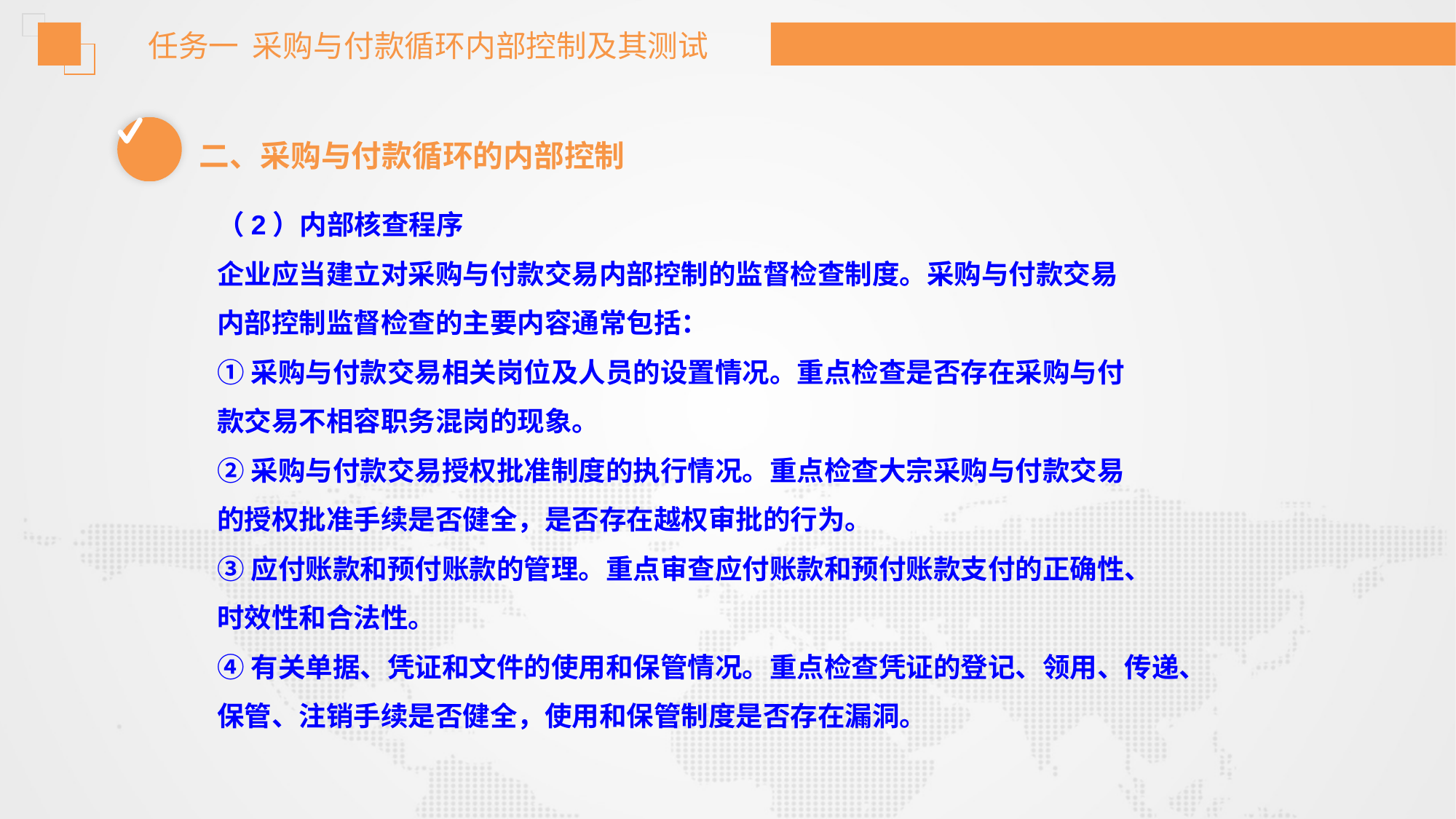

任务一  采购与付款循环内部控制及其测试

二、采购与付款循环的内部控制
（2）内部核查程序
企业应当建立对采购与付款交易内部控制的监督检查制度。采购与付款交易
内部控制监督检查的主要内容通常包括：
①采购与付款交易相关岗位及人员的设置情况。重点检查是否存在采购与付
款交易不相容职务混岗的现象。
②采购与付款交易授权批准制度的执行情况。重点检查大宗采购与付款交易
的授权批准手续是否健全，是否存在越权审批的行为。
③应付账款和预付账款的管理。重点审查应付账款和预付账款支付的正确性、
时效性和合法性。
④有关单据、凭证和文件的使用和保管情况。重点检查凭证的登记、领用、传递、
保管、注销手续是否健全，使用和保管制度是否存在漏洞。